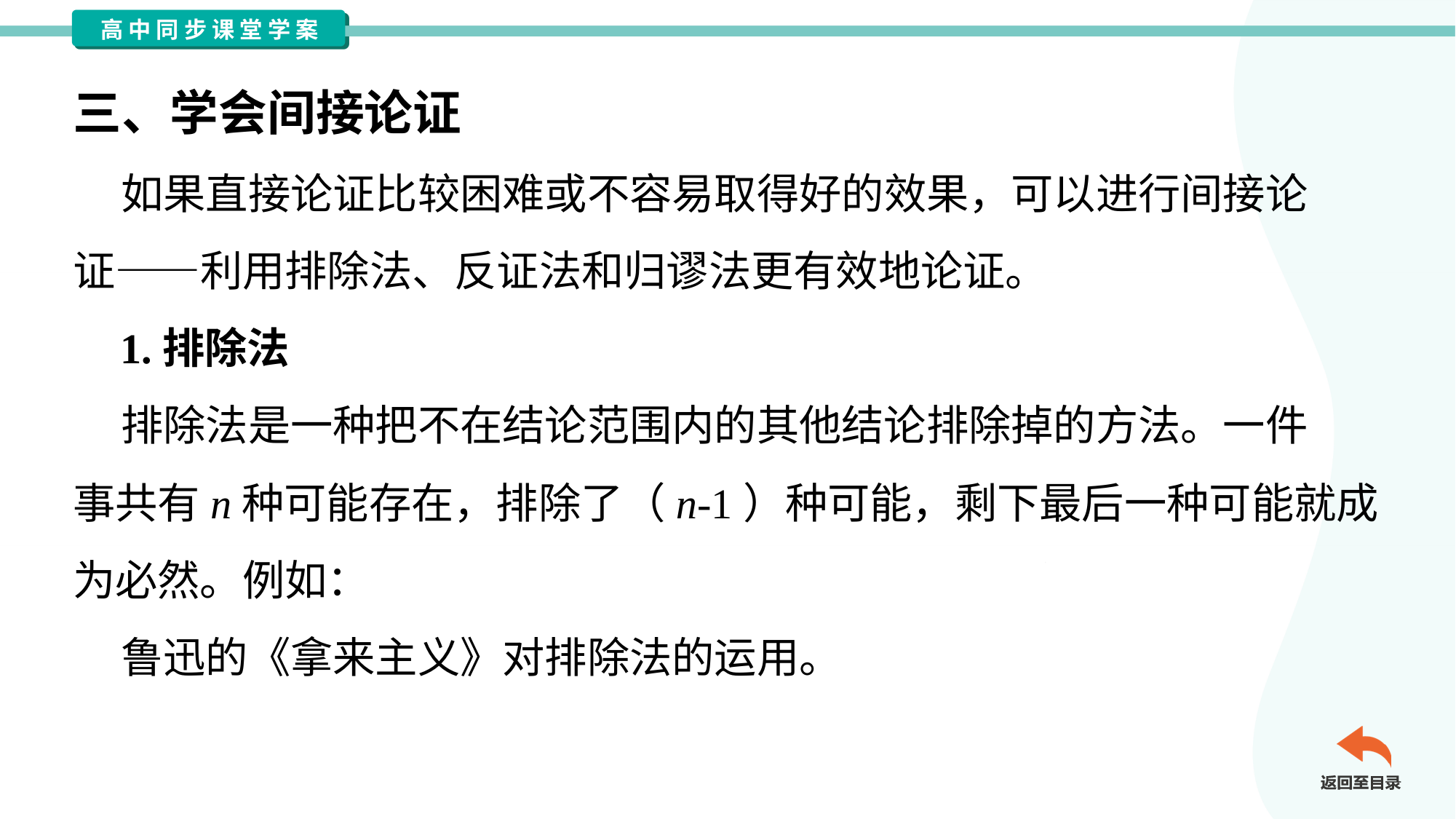

三、学会间接论证
    如果直接论证比较困难或不容易取得好的效果，可以进行间接论
证——利用排除法、反证法和归谬法更有效地论证。
    1.排除法
    排除法是一种把不在结论范围内的其他结论排除掉的方法。一件
事共有n种可能存在，排除了（n-1）种可能，剩下最后一种可能就成
为必然。例如：
    鲁迅的《拿来主义》对排除法的运用。